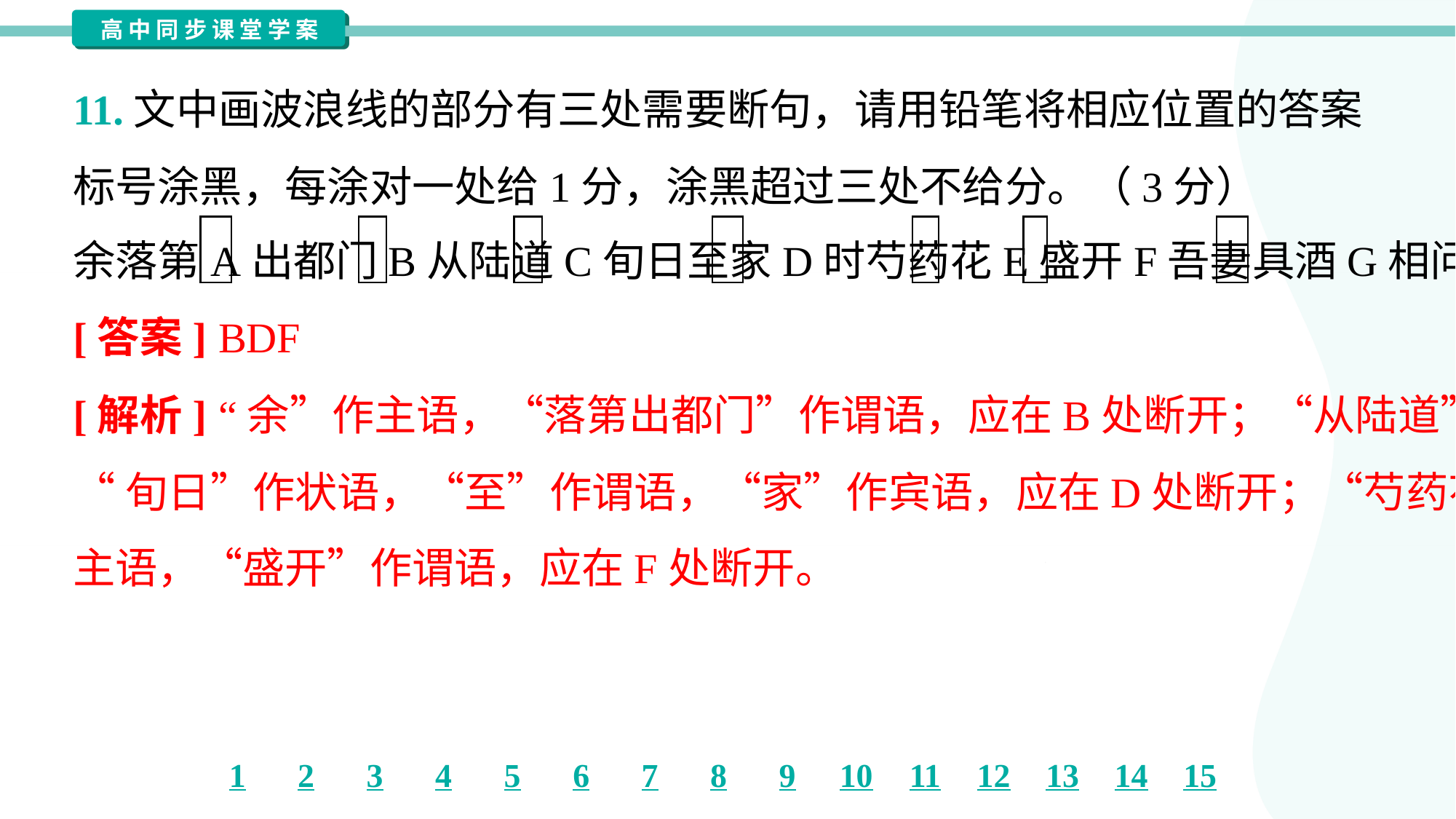

11.文中画波浪线的部分有三处需要断句，请用铅笔将相应位置的答案
标号涂黑，每涂对一处给1分，涂黑超过三处不给分。（3分）
余落第A出都门B从陆道C旬日至家D时芍药花E盛开F吾妻具酒G相问劳

[答案] BDF
[解析] “余”作主语，“落第出都门”作谓语，应在B处断开；“从陆道”
“旬日”作状语，“至”作谓语，“家”作宾语，应在D处断开；“芍药花”作
主语，“盛开”作谓语，应在F处断开。